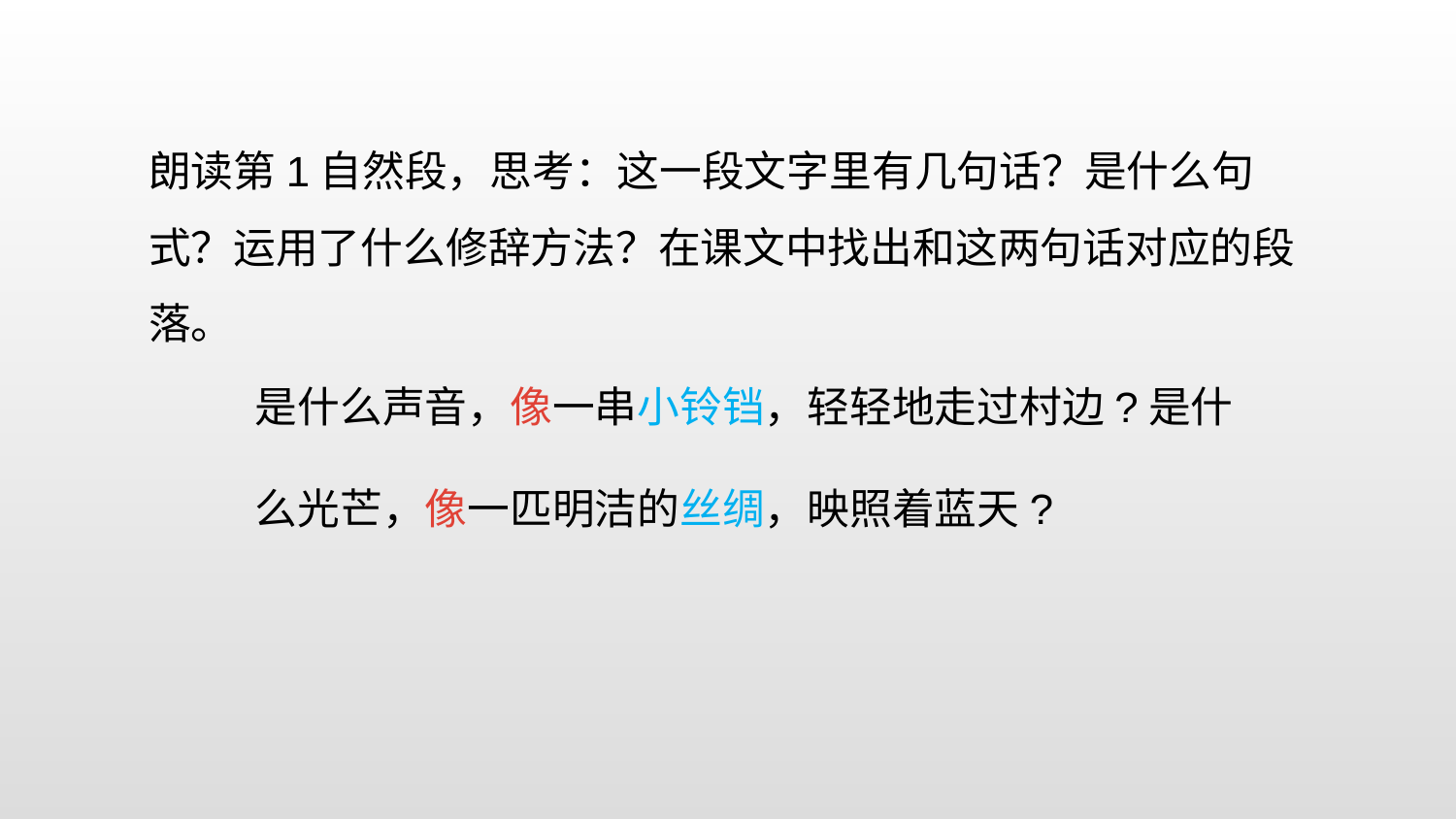

朗读第1自然段，思考：这一段文字里有几句话？是什么句式？运用了什么修辞方法？在课文中找出和这两句话对应的段落。
是什么声音，像一串小铃铛，轻轻地走过村边?是什么光芒，像一匹明洁的丝绸，映照着蓝天?